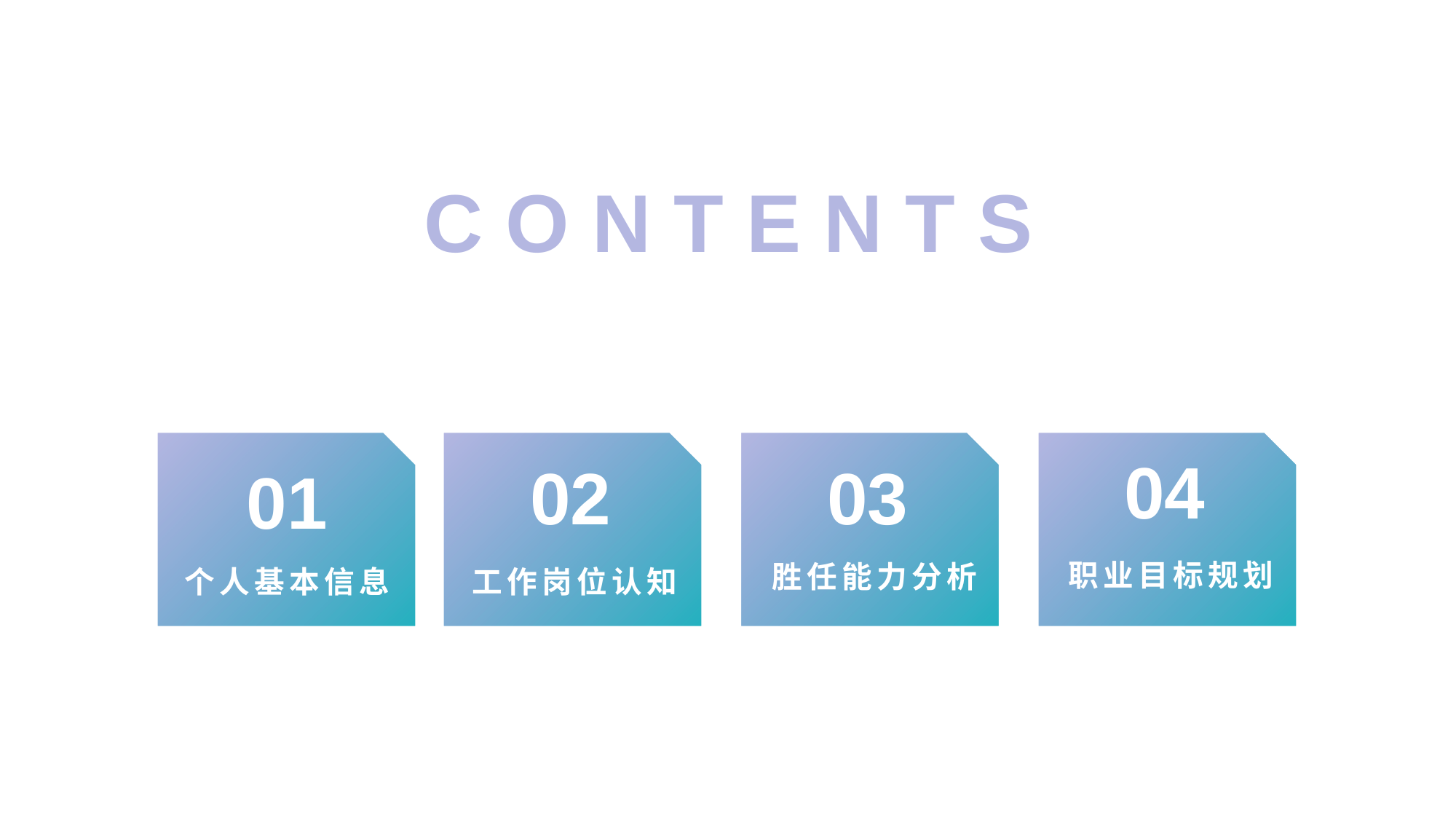

C O N T E N T S

04
03
02
01
职业目标规划
胜任能力分析
个人基本信息
工作岗位认知